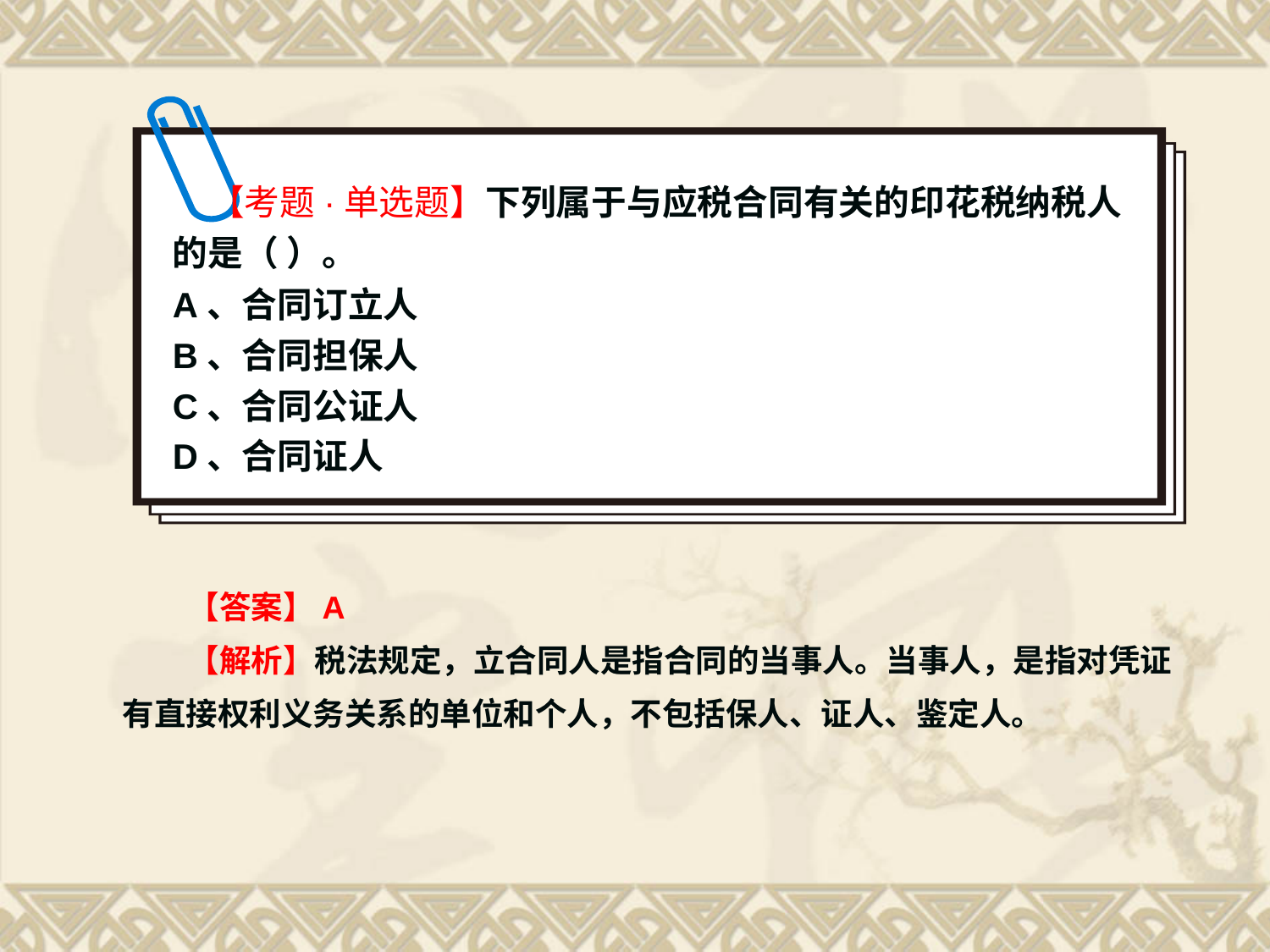

【考题·单选题】下列属于与应税合同有关的印花税纳税人的是（ ）。
A、合同订立人
B、合同担保人
C、合同公证人
D、合同证人
【答案】A
【解析】税法规定，立合同人是指合同的当事人。当事人，是指对凭证有直接权利义务关系的单位和个人，不包括保人、证人、鉴定人。